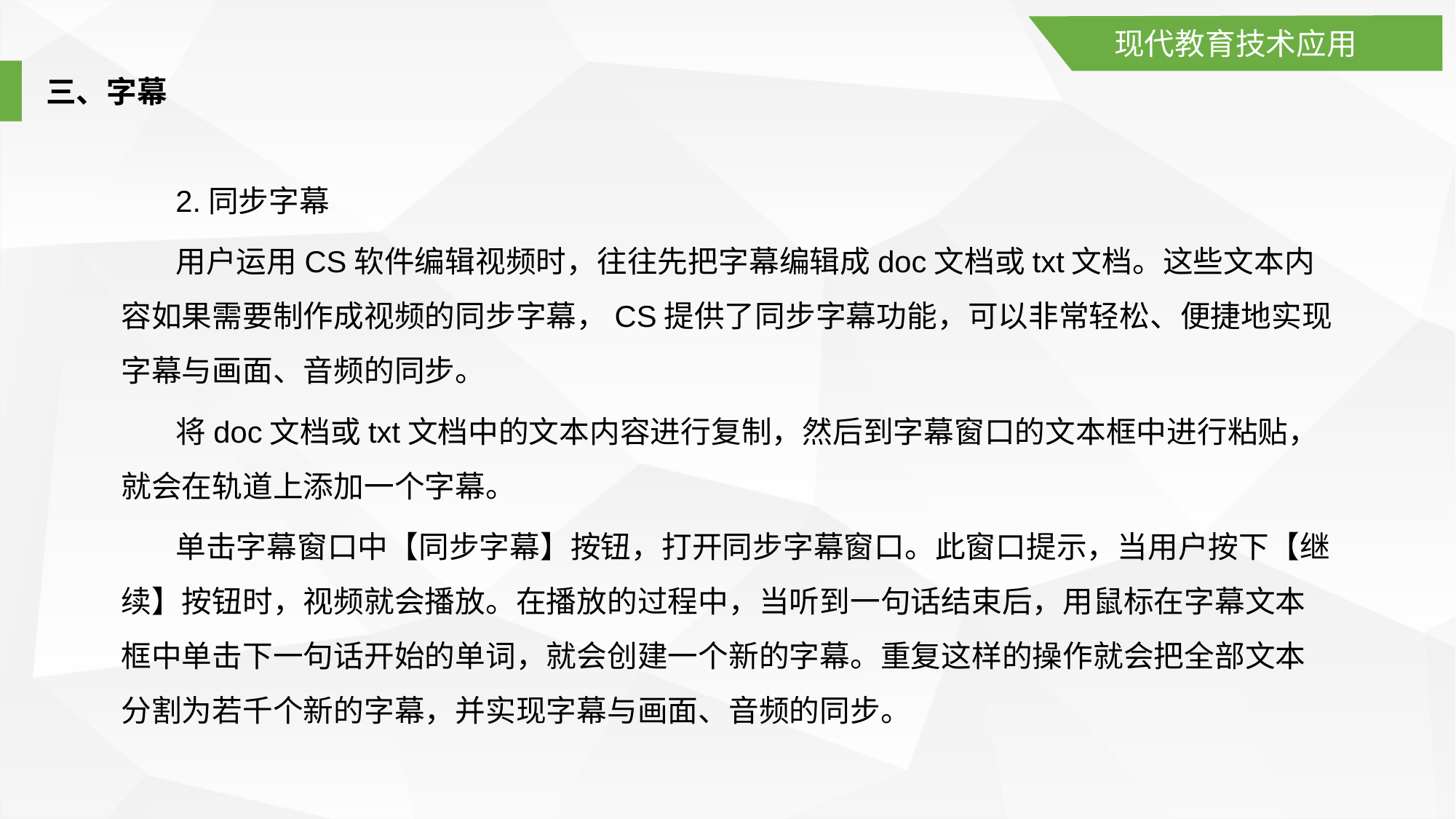

现代教育技术应用

三、字幕
2.同步字幕
用户运用CS软件编辑视频时，往往先把字幕编辑成doc文档或txt文档。这些文本内容如果需要制作成视频的同步字幕，CS提供了同步字幕功能，可以非常轻松、便捷地实现字幕与画面、音频的同步。
将doc文档或txt文档中的文本内容进行复制，然后到字幕窗口的文本框中进行粘贴，就会在轨道上添加一个字幕。
单击字幕窗口中【同步字幕】按钮，打开同步字幕窗口。此窗口提示，当用户按下【继续】按钮时，视频就会播放。在播放的过程中，当听到一句话结束后，用鼠标在字幕文本框中单击下一句话开始的单词，就会创建一个新的字幕。重复这样的操作就会把全部文本分割为若千个新的字幕，并实现字幕与画面、音频的同步。